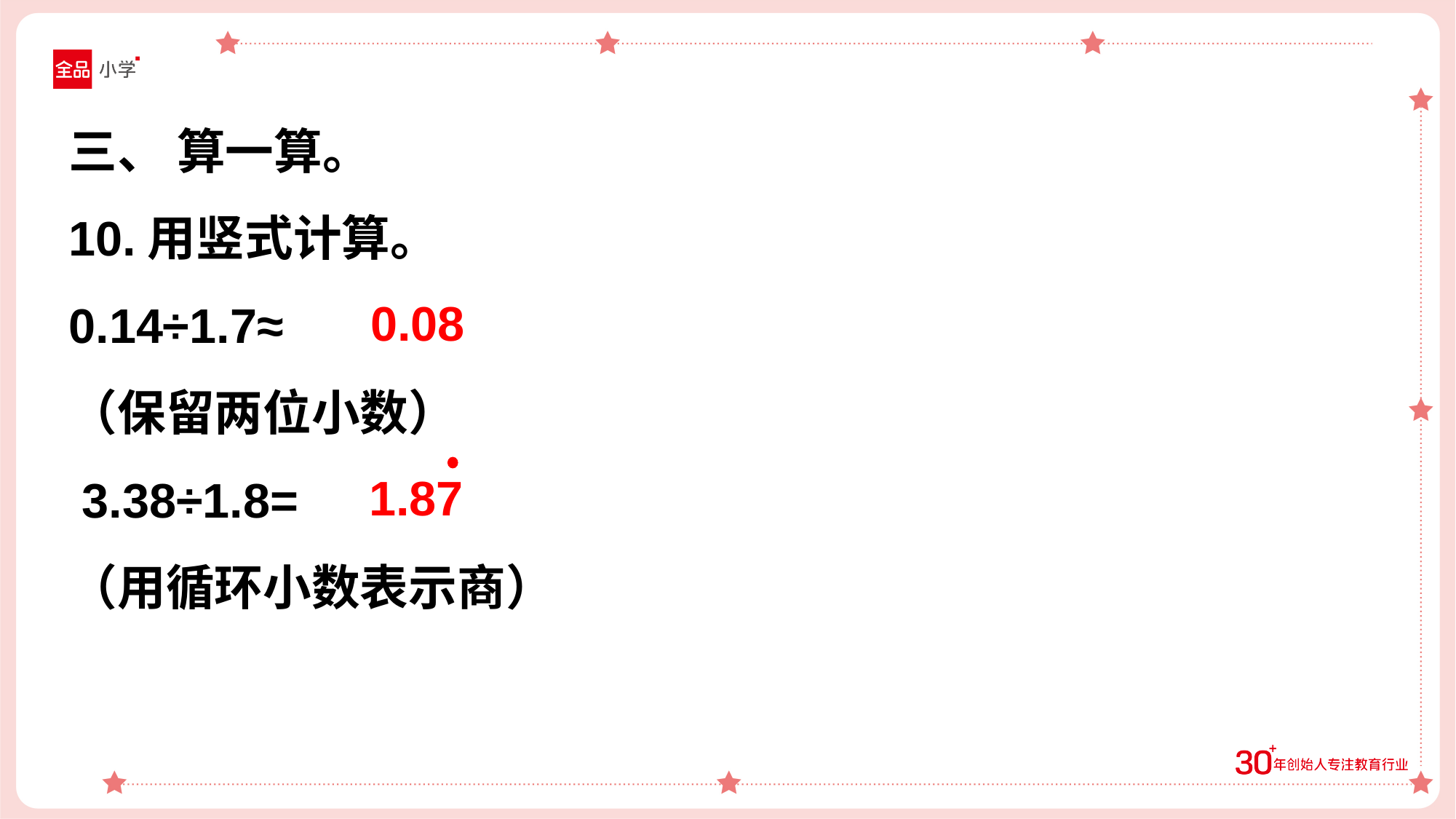

三、 算一算。
10.用竖式计算。
0.14÷1.7≈
（保留两位小数）
 3.38÷1.8=
（用循环小数表示商）

0.08
1.87